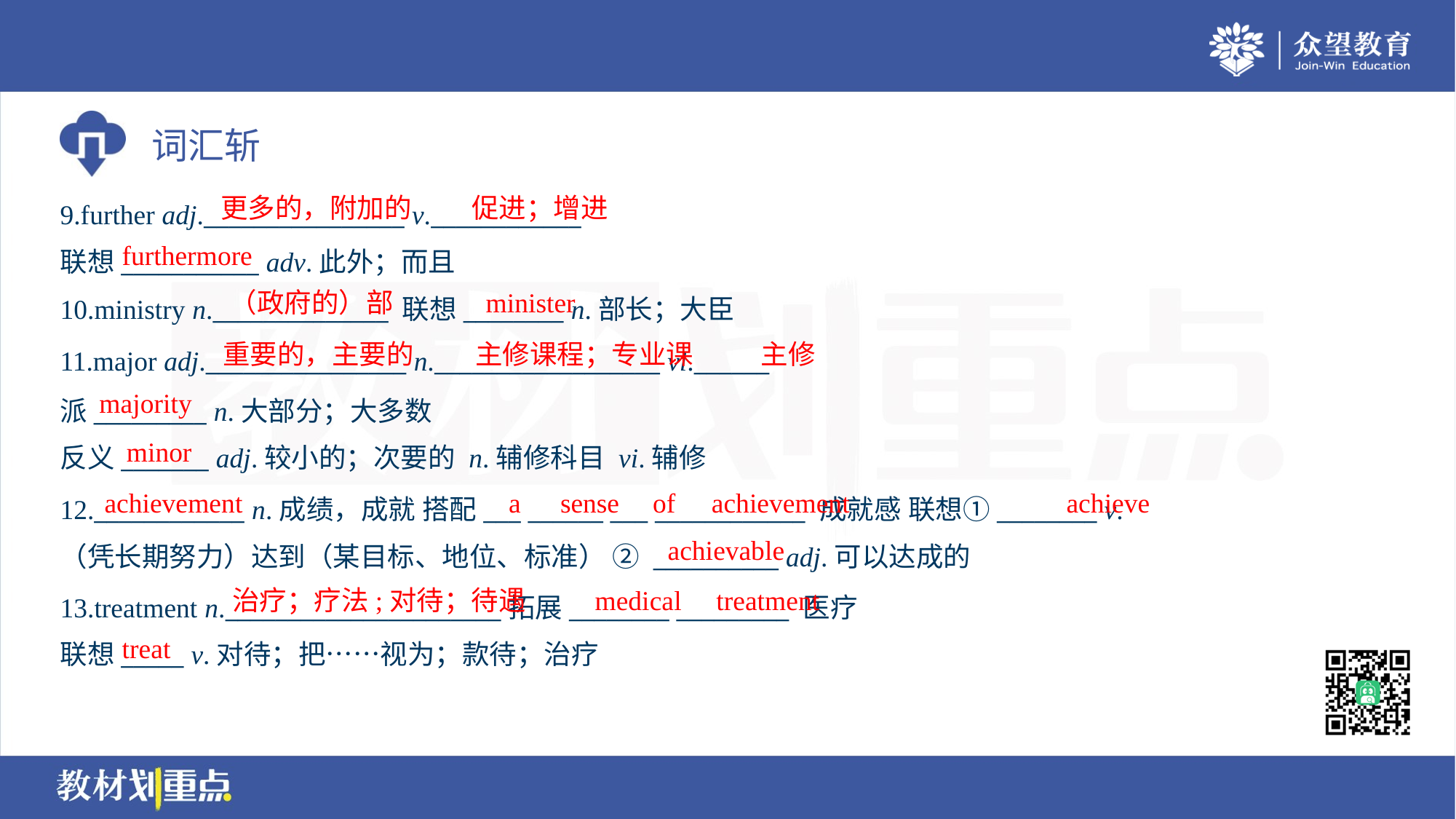

更多的，附加的
促进；增进
9.further adj.________________ v.____________
联想___________ adv.此外；而且
furthermore
（政府的）部
minister
10.ministry n.______________ 联想________ n.部长；大臣
重要的，主要的
主修课程；专业课
主修
11.major adj.________________ n.__________________ vi.______
派_________ n.大部分；大多数
反义_______ adj.较小的；次要的 n.辅修科目 vi.辅修
majority
minor
achievement
a
sense
of
achievement
achieve
12.____________ n.成绩，成就 搭配___ ______ ___ ____________ 成就感 联想①________ v.
（凭长期努力）达到（某目标、地位、标准） ② __________ adj.可以达成的
achievable
治疗；疗法;对待；待遇
medical
treatment
13.treatment n.______________________拓展________ _________ 医疗
联想_____ v.对待；把……视为；款待；治疗
treat